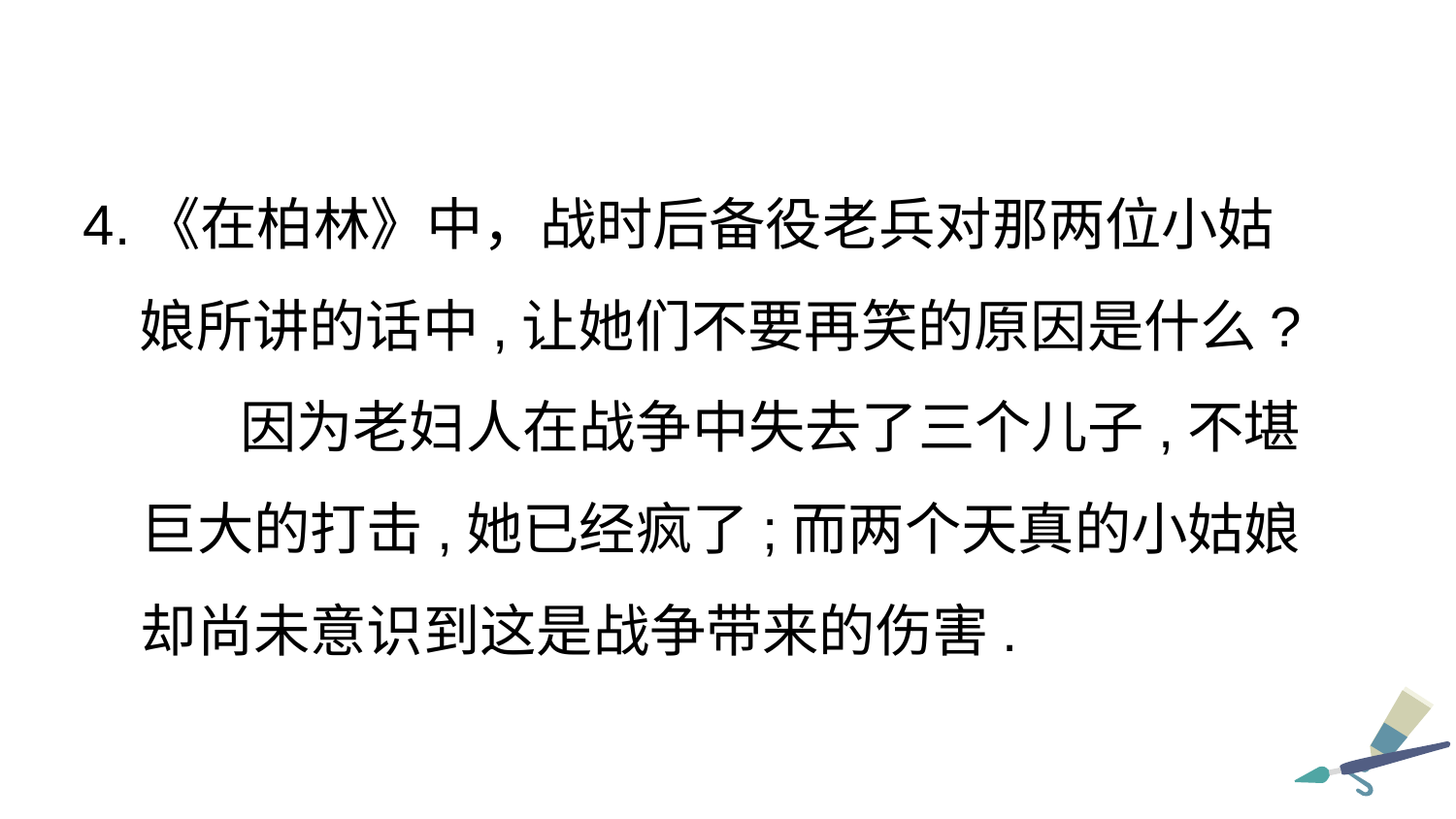

4.《在柏林》中，战时后备役老兵对那两位小姑娘所讲的话中,让她们不要再笑的原因是什么?
因为老妇人在战争中失去了三个儿子,不堪巨大的打击,她已经疯了;而两个天真的小姑娘却尚未意识到这是战争带来的伤害.